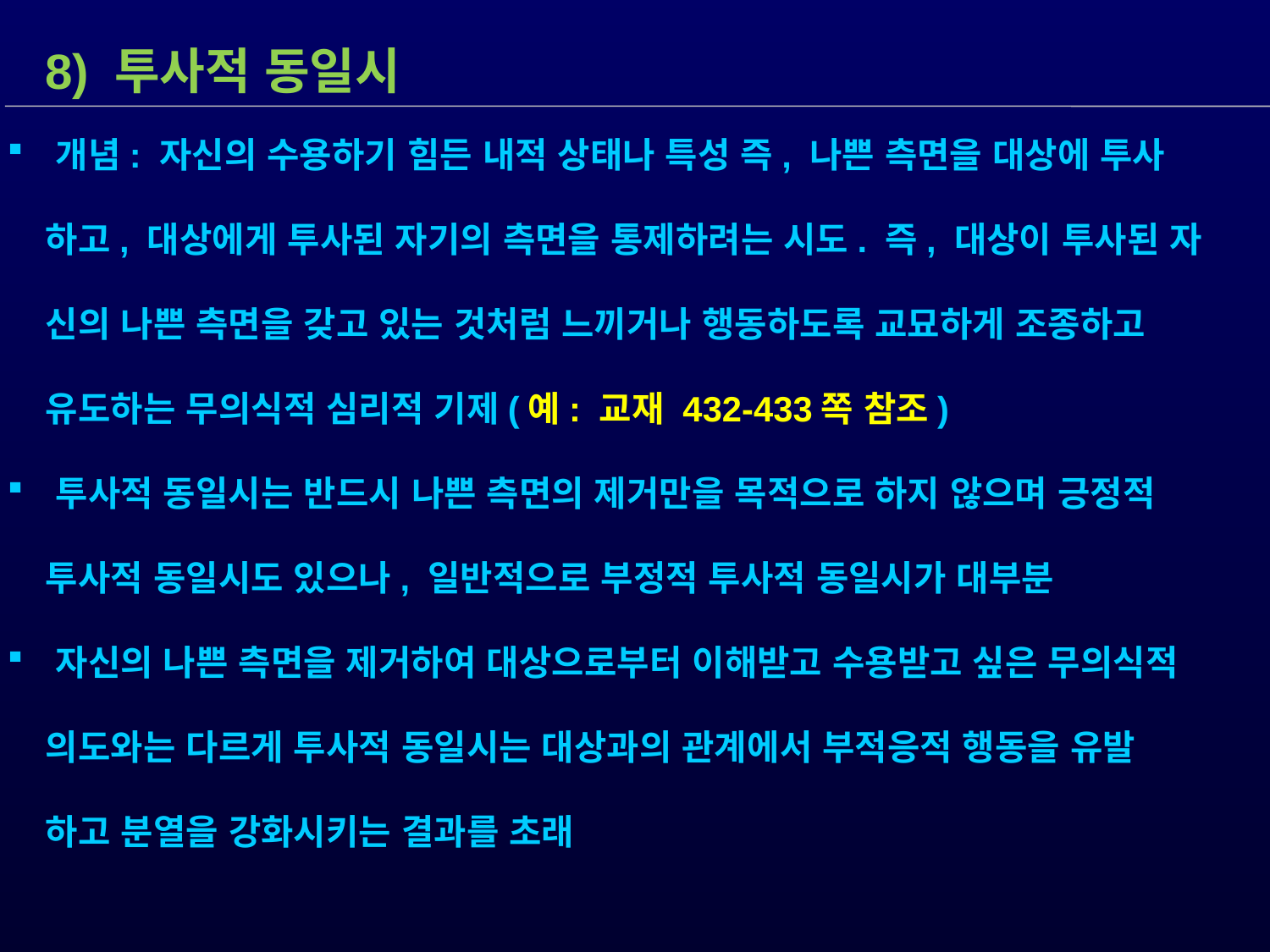

8) 투사적 동일시
 개념: 자신의 수용하기 힘든 내적 상태나 특성 즉, 나쁜 측면을 대상에 투사
   하고, 대상에게 투사된 자기의 측면을 통제하려는 시도. 즉, 대상이 투사된 자
   신의 나쁜 측면을 갖고 있는 것처럼 느끼거나 행동하도록 교묘하게 조종하고
   유도하는 무의식적 심리적 기제(예: 교재 432-433쪽 참조)
 투사적 동일시는 반드시 나쁜 측면의 제거만을 목적으로 하지 않으며 긍정적
   투사적 동일시도 있으나, 일반적으로 부정적 투사적 동일시가 대부분
 자신의 나쁜 측면을 제거하여 대상으로부터 이해받고 수용받고 싶은 무의식적
   의도와는 다르게 투사적 동일시는 대상과의 관계에서 부적응적 행동을 유발
   하고 분열을 강화시키는 결과를 초래